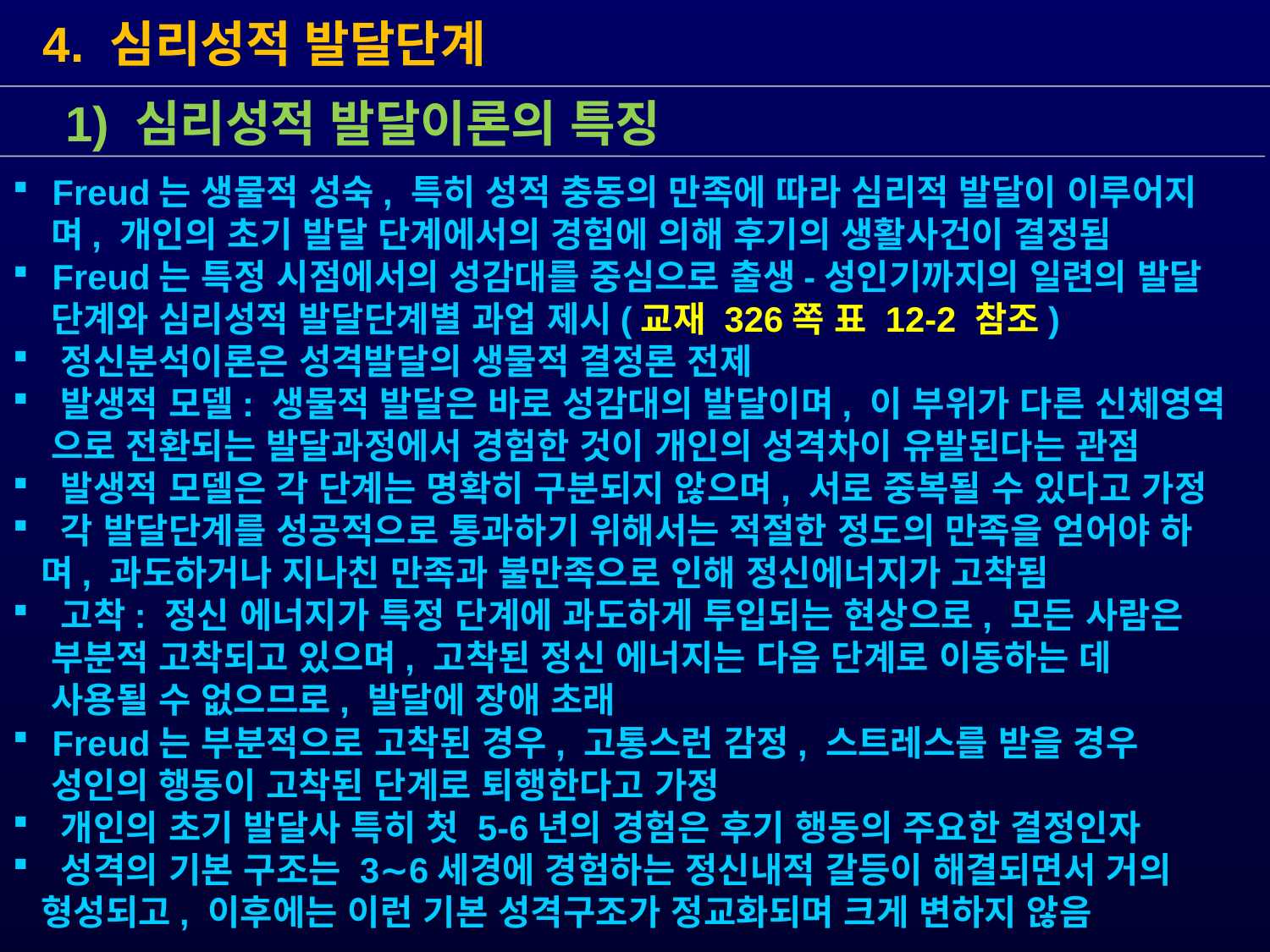

4. 심리성적 발달단계
  1) 심리성적 발달이론의 특징

 Freud는 생물적 성숙, 특히 성적 충동의 만족에 따라 심리적 발달이 이루어지
   며, 개인의 초기 발달 단계에서의 경험에 의해 후기의 생활사건이 결정됨
 Freud는 특정 시점에서의 성감대를 중심으로 출생-성인기까지의 일련의 발달
   단계와 심리성적 발달단계별 과업 제시(교재 326쪽 표 12-2 참조)
 정신분석이론은 성격발달의 생물적 결정론 전제
 발생적 모델: 생물적 발달은 바로 성감대의 발달이며, 이 부위가 다른 신체영역
   으로 전환되는 발달과정에서 경험한 것이 개인의 성격차이 유발된다는 관점
 발생적 모델은 각 단계는 명확히 구분되지 않으며, 서로 중복될 수 있다고 가정
 각 발달단계를 성공적으로 통과하기 위해서는 적절한 정도의 만족을 얻어야 하
  며, 과도하거나 지나친 만족과 불만족으로 인해 정신에너지가 고착됨
 고착: 정신 에너지가 특정 단계에 과도하게 투입되는 현상으로, 모든 사람은
   부분적 고착되고 있으며, 고착된 정신 에너지는 다음 단계로 이동하는 데
   사용될 수 없으므로, 발달에 장애 초래
 Freud는 부분적으로 고착된 경우, 고통스런 감정, 스트레스를 받을 경우
   성인의 행동이 고착된 단계로 퇴행한다고 가정
 개인의 초기 발달사 특히 첫 5-6년의 경험은 후기 행동의 주요한 결정인자
 성격의 기본 구조는 3∼6세경에 경험하는 정신내적 갈등이 해결되면서 거의
  형성되고, 이후에는 이런 기본 성격구조가 정교화되며 크게 변하지 않음